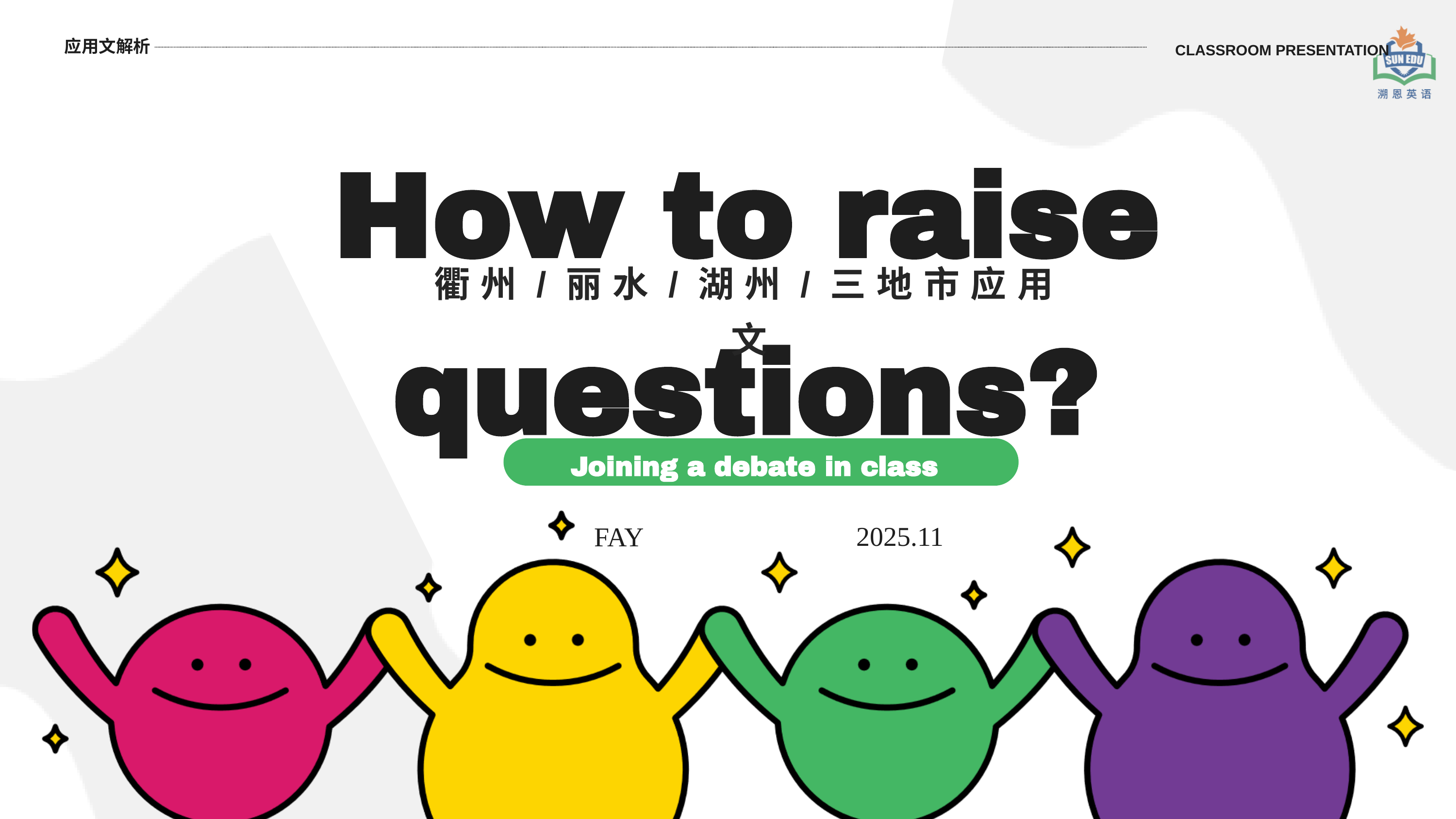

应用文解析
CLASSROOM PRESENTATION

How to raise questions?
衢州/丽水/湖州/三地市应用文

Joining a debate in class

2025.11
FAY